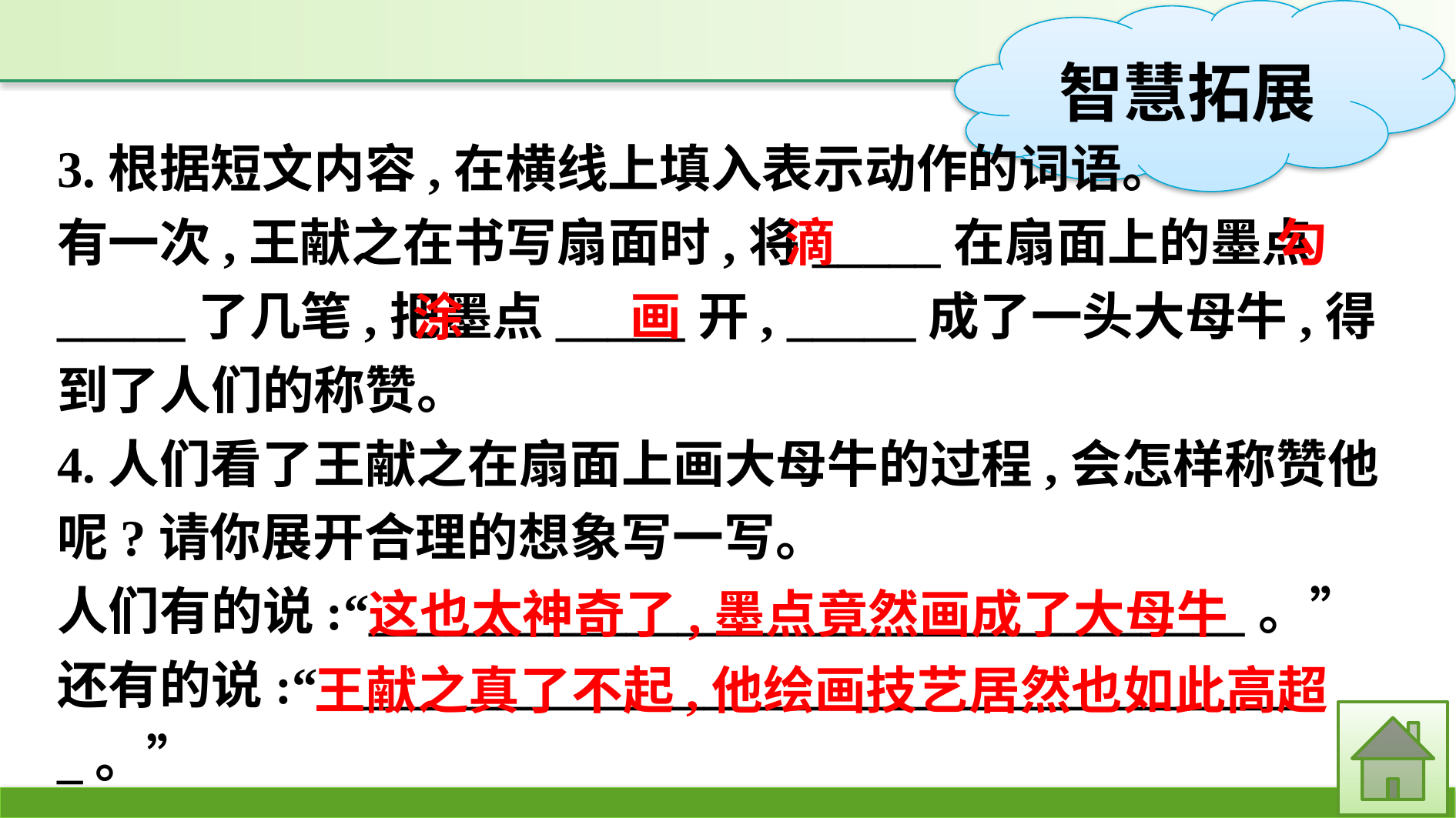

3.根据短文内容,在横线上填入表示动作的词语。
有一次,王献之在书写扇面时,将_____在扇面上的墨点_____了几笔,把墨点_____开, _____成了一头大母牛,得到了人们的称赞。
4.人们看了王献之在扇面上画大母牛的过程,会怎样称赞他呢?请你展开合理的想象写一写。
人们有的说:“__________________________________。”
还有的说:“_______________________________________。”
滴
勾
画
涂
这也太神奇了,墨点竟然画成了大母牛
王献之真了不起,他绘画技艺居然也如此高超